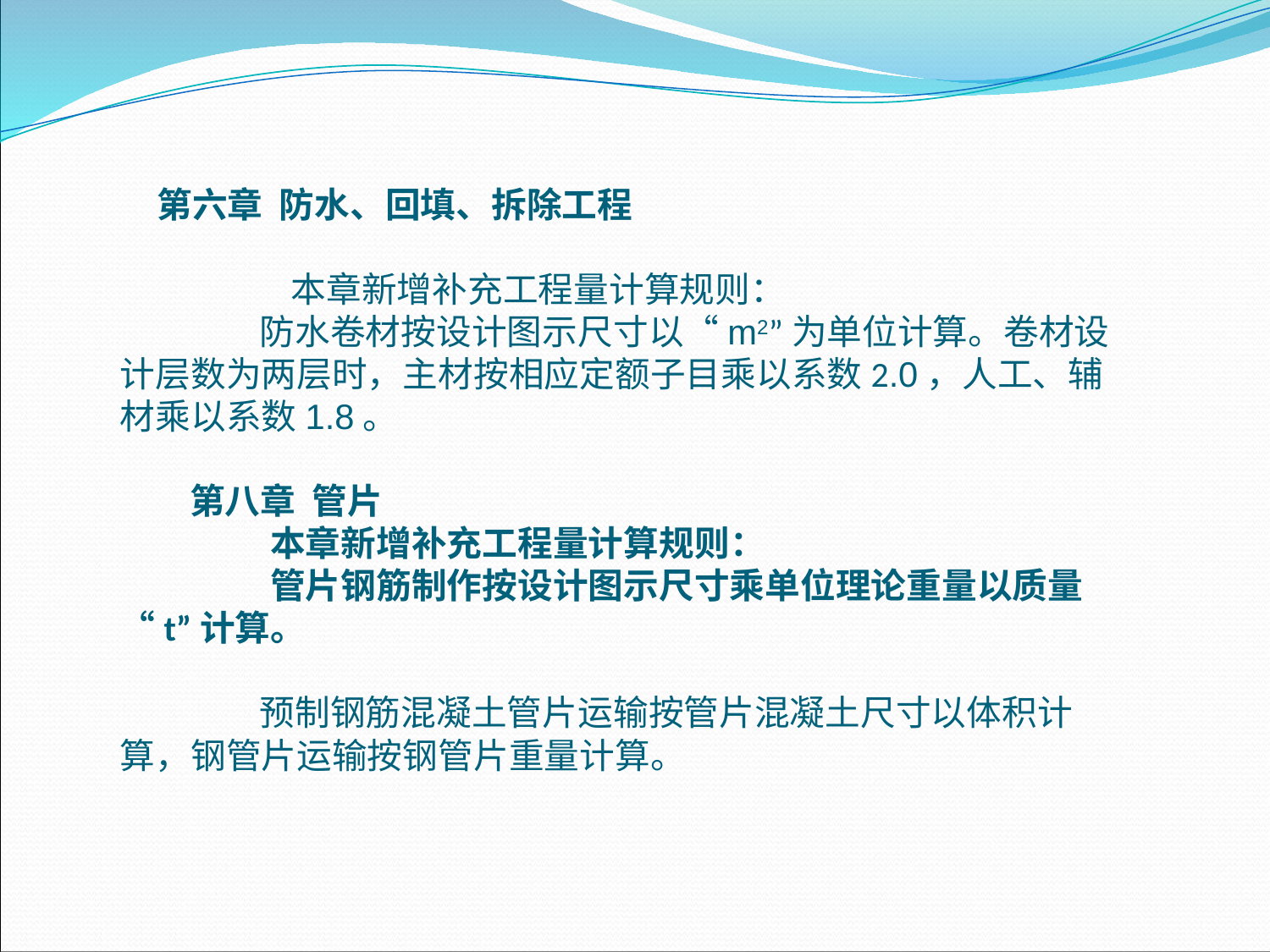

第六章  防水、回填、拆除工程
                本章新增补充工程量计算规则：
            防水卷材按设计图示尺寸以“m2”为单位计算。卷材设计层数为两层时，主材按相应定额子目乘以系数2.0，人工、辅材乘以系数1.8。

   第八章  管片             本章新增补充工程量计算规则：             管片钢筋制作按设计图示尺寸乘单位理论重量以质量“t”计算。
            预制钢筋混凝土管片运输按管片混凝土尺寸以体积计算，钢管片运输按钢管片重量计算。
95